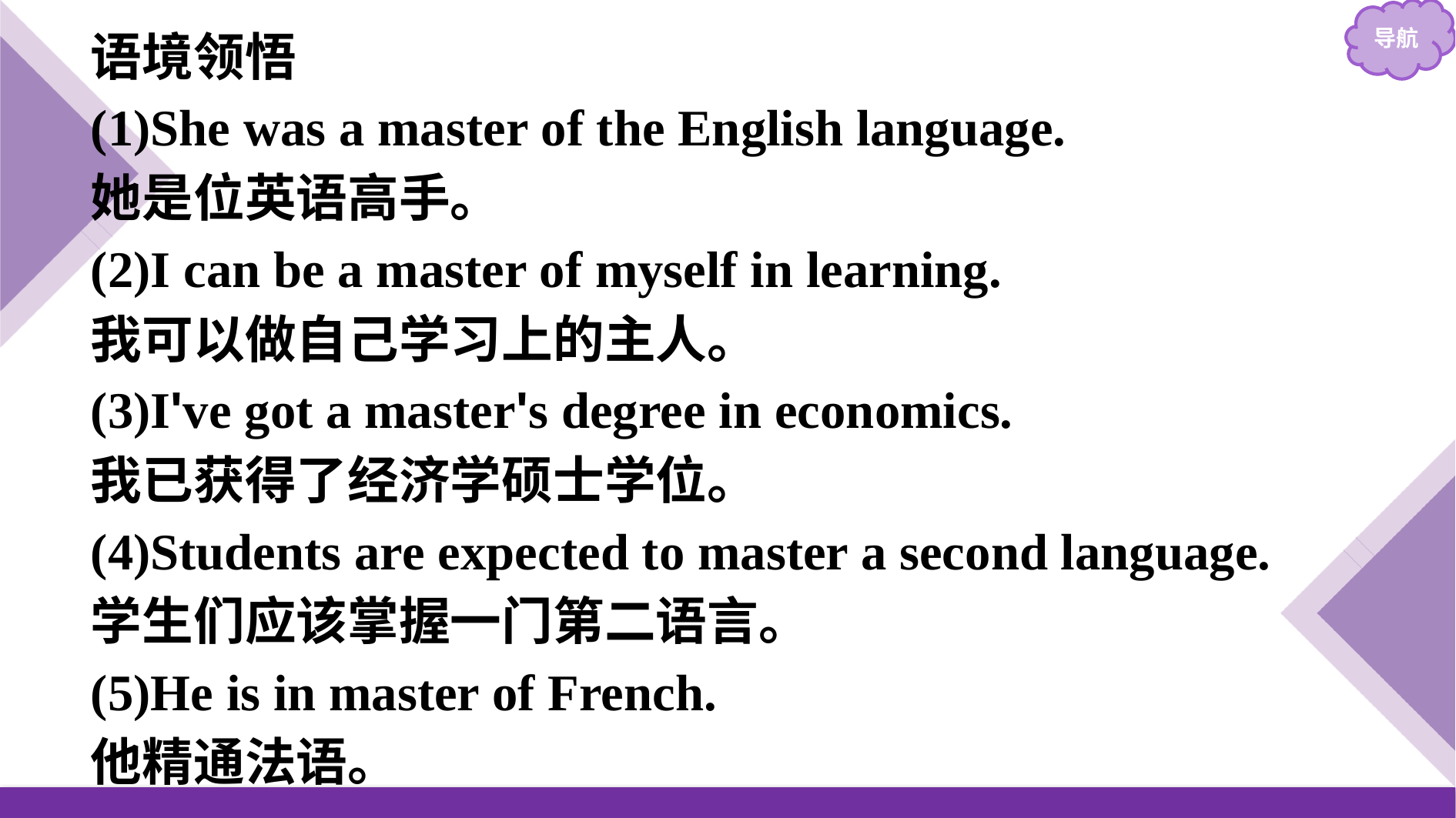

语境领悟
(1)She was a master of the English language.
她是位英语高手。
(2)I can be a master of myself in learning.
我可以做自己学习上的主人。
(3)I've got a master's degree in economics.
我已获得了经济学硕士学位。
(4)Students are expected to master a second language.
学生们应该掌握一门第二语言。
(5)He is in master of French.
他精通法语。